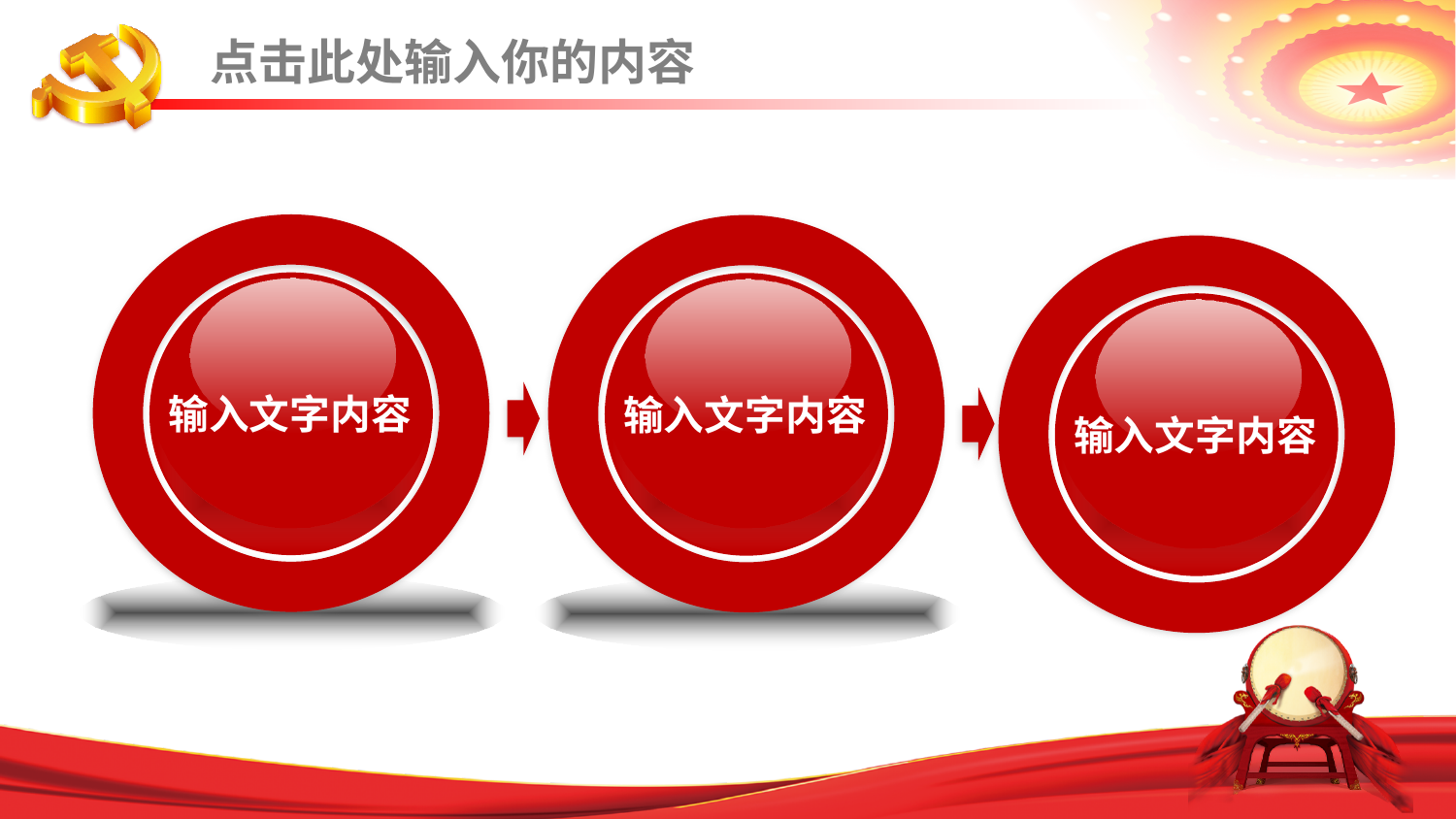

点击此处输入你的内容

EXAMPLE TEXT
Go ahead and replace it with your own text.
输入文字内容

EXAMPLE TEXT
Go ahead and replace it with your own text.
输入文字内容

EXAMPLE TEXT
Go ahead and replace it with your own text.
输入文字内容